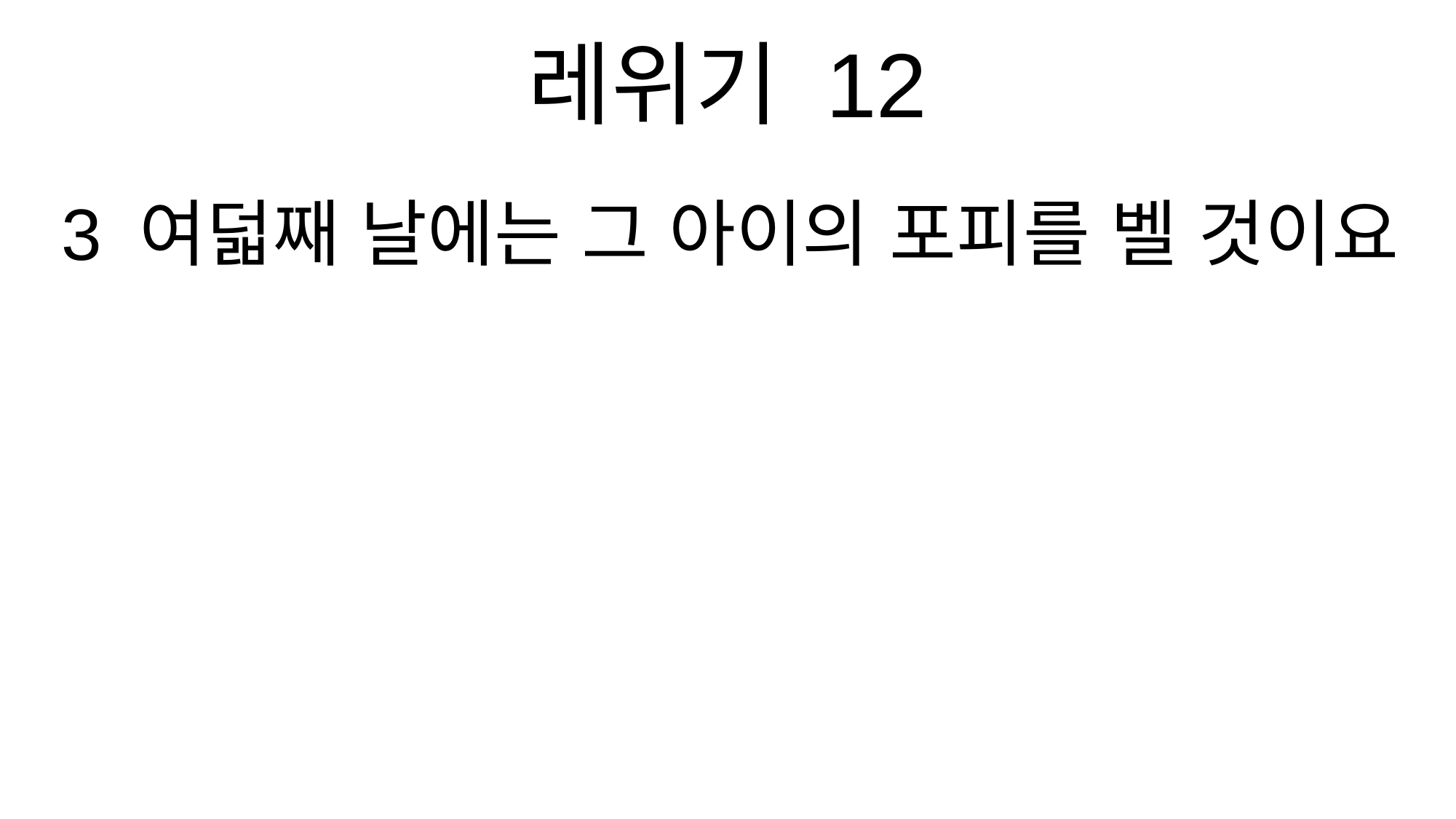

레위기 12
3 여덟째 날에는 그 아이의 포피를 벨 것이요